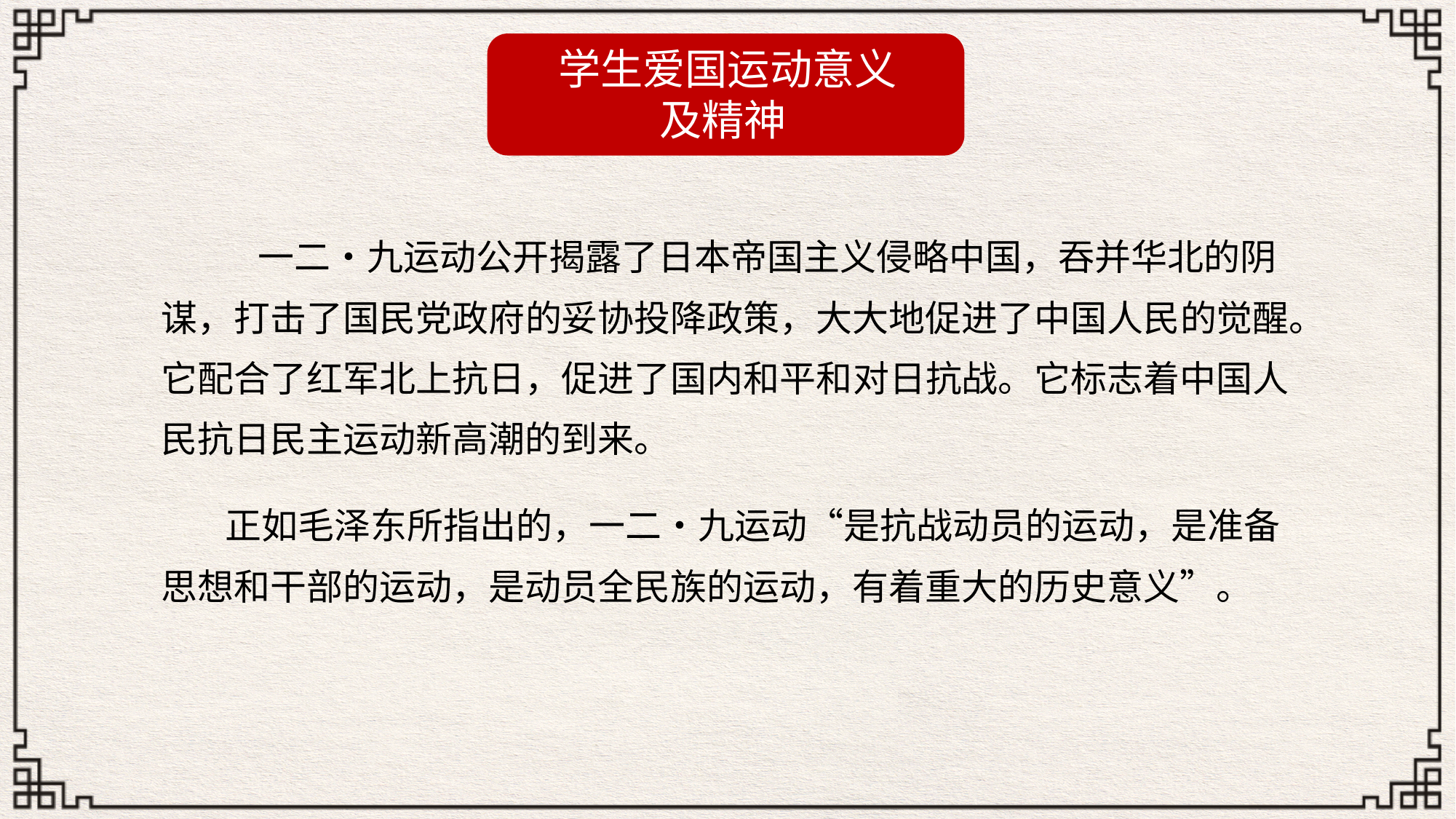

学生爱国运动意义及精神

　    一二•九运动公开揭露了日本帝国主义侵略中国，吞并华北的阴谋，打击了国民党政府的妥协投降政策，大大地促进了中国人民的觉醒。它配合了红军北上抗日，促进了国内和平和对日抗战。它标志着中国人民抗日民主运动新高潮的到来。
　正如毛泽东所指出的，一二•九运动“是抗战动员的运动，是准备思想和干部的运动，是动员全民族的运动，有着重大的历史意义”。